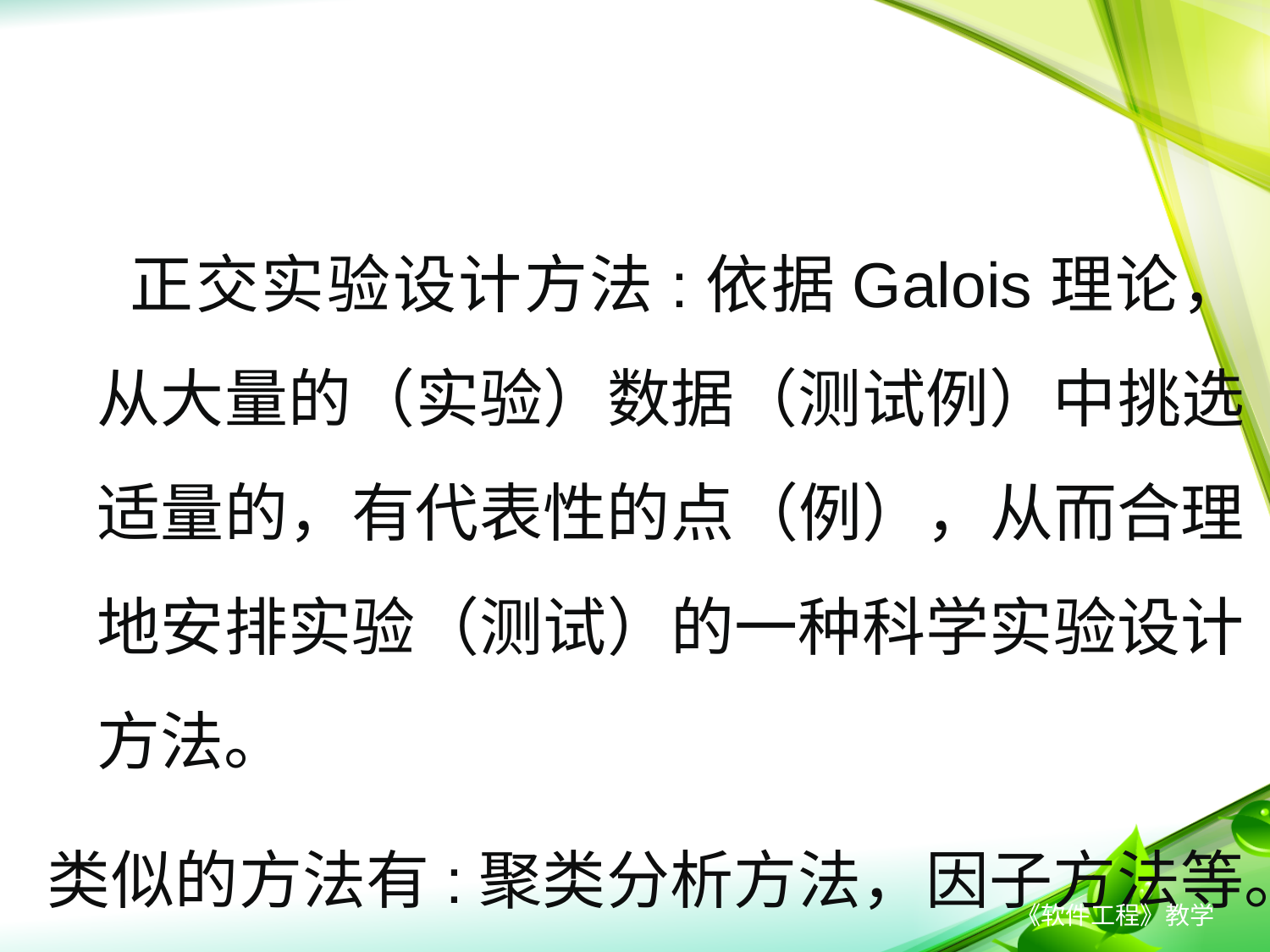

# 正交试验法
    正交实验设计方法:依据Galois理论，从大量的（实验）数据（测试例）中挑选适量的，有代表性的点（例），从而合理地安排实验（测试）的一种科学实验设计方法。
类似的方法有:聚类分析方法，因子方法等。

   《软件工程》教学